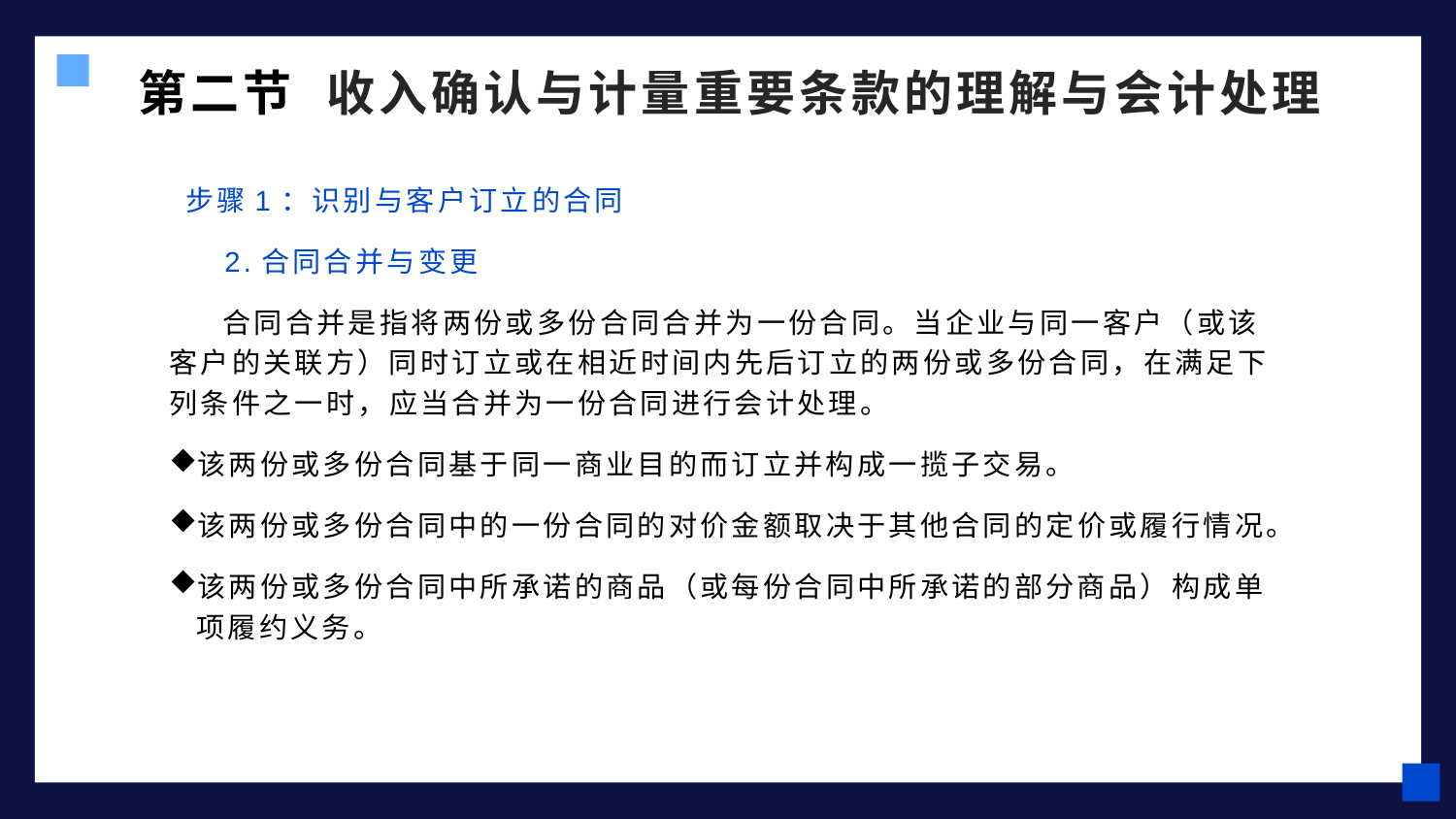

第二节  收入确认与计量重要条款的理解与会计处理
 步骤1：识别与客户订立的合同
     2.合同合并与变更
     合同合并是指将两份或多份合同合并为一份合同。当企业与同一客户（或该客户的关联方）同时订立或在相近时间内先后订立的两份或多份合同，在满足下列条件之一时，应当合并为一份合同进行会计处理。
该两份或多份合同基于同一商业目的而订立并构成一揽子交易。
该两份或多份合同中的一份合同的对价金额取决于其他合同的定价或履行情况。
该两份或多份合同中所承诺的商品（或每份合同中所承诺的部分商品）构成单项履约义务。